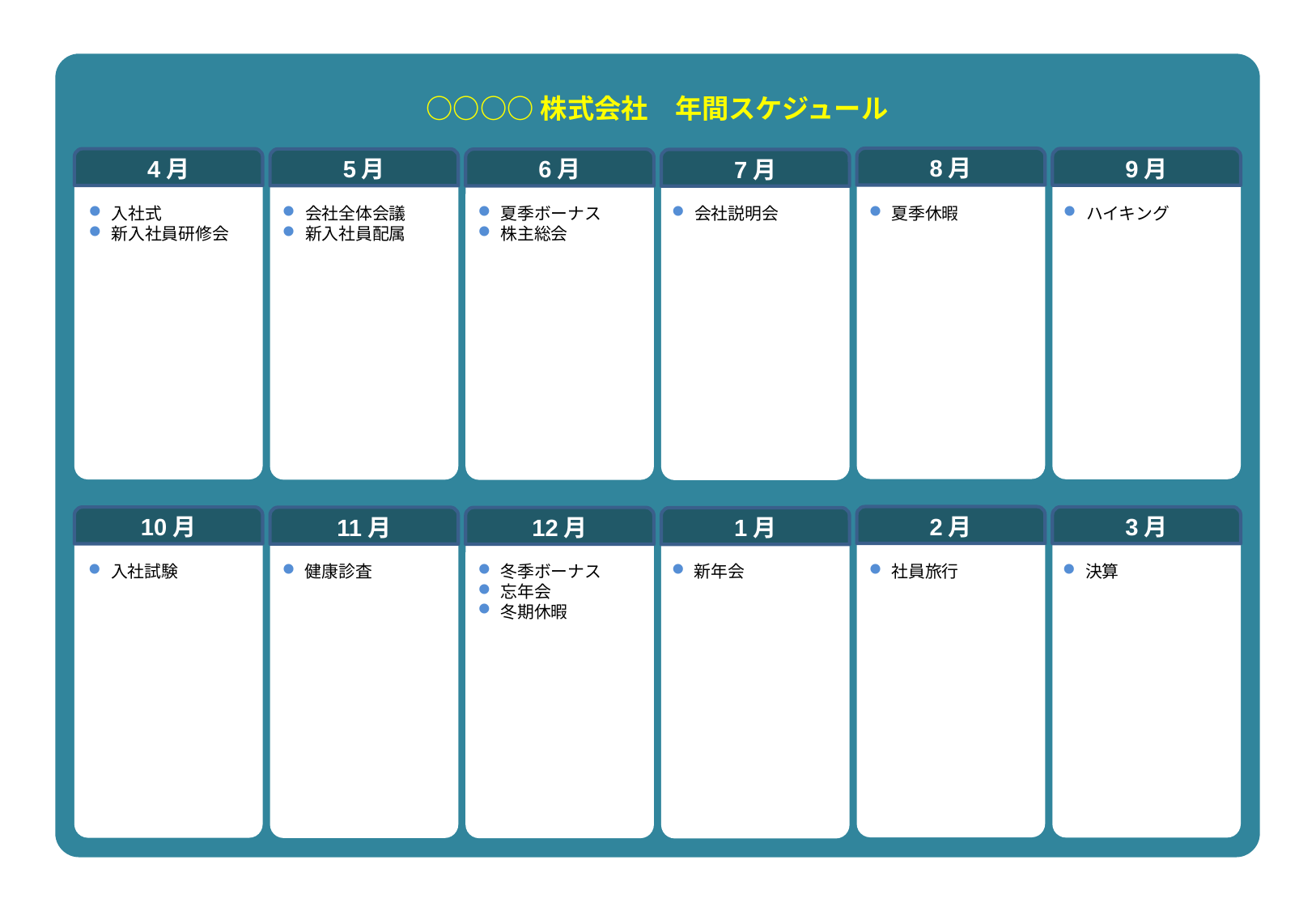

○○○○株式会社　年間スケジュール

8月

9月

4月

5月

6月

7月
入社式
新入社員研修会
会社全体会議
新入社員配属
夏季ボーナス
株主総会
会社説明会
夏季休暇
ハイキング

2月

3月

10月

11月

12月

1月
入社試験
健康診査
冬季ボーナス
忘年会
冬期休暇
新年会
社員旅行
決算